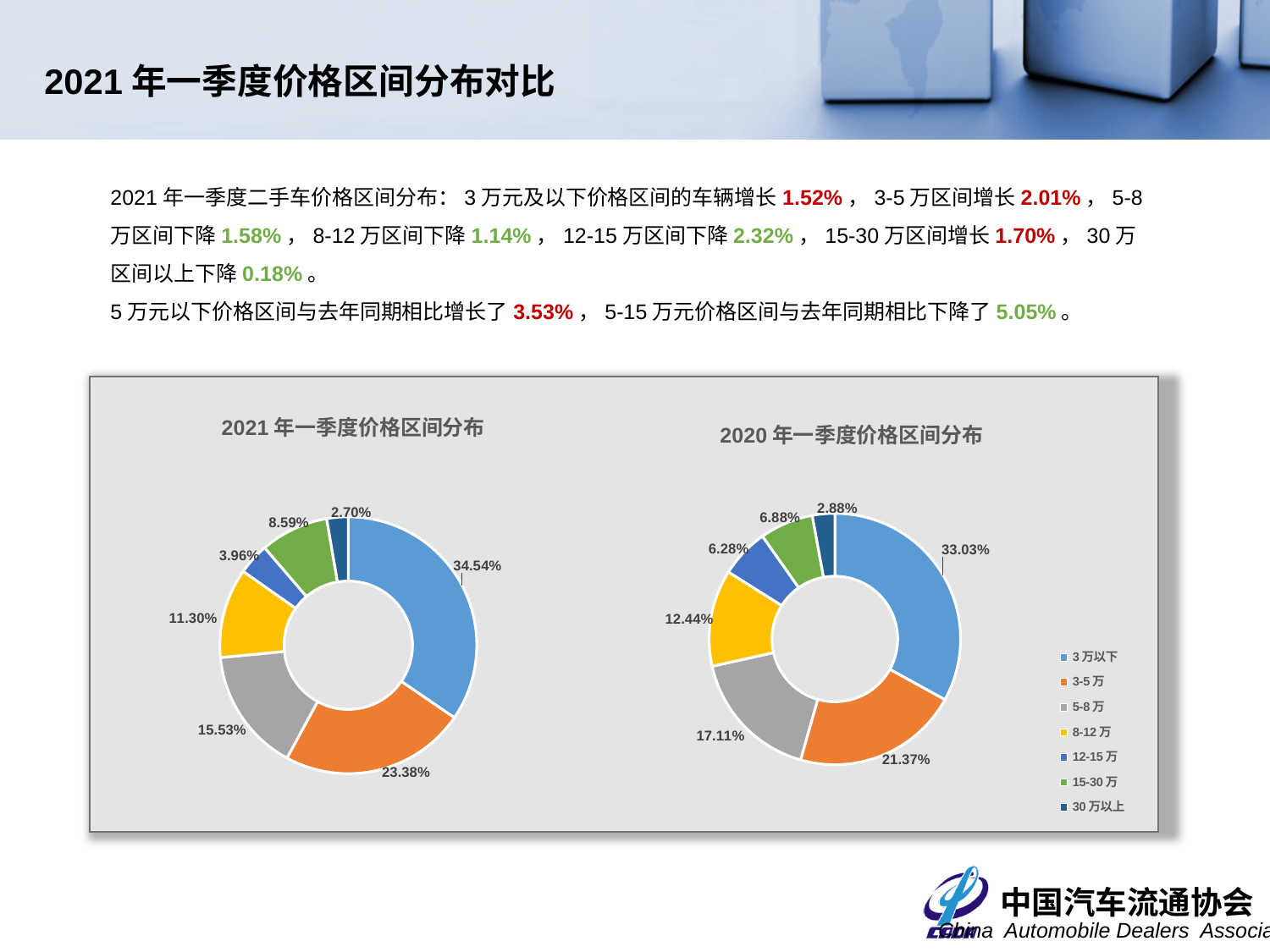

2021年一季度价格区间分布对比
2021年一季度二手车价格区间分布：3万元及以下价格区间的车辆增长1.52%，3-5万区间增长2.01%，5-8万区间下降1.58%，8-12万区间下降1.14%，12-15万区间下降2.32%，15-30万区间增长1.70%，30万区间以上下降0.18%。
5万元以下价格区间与去年同期相比增长了3.53%，5-15万元价格区间与去年同期相比下降了5.05%。

### Chart: 2020年一季度价格区间分布

| Category |  |
|---|---|
| 3万以下 | 0.33028346882366105 |
| 3-5万 | 0.21370171976318014 |
| 5-8万 | 0.17112471988815872 |
| 8-12万 | 0.12440889498603437 |
| 12-15万 | 0.06284096622962922 |
| 15-30万 | 0.06884284381457831 |
| 30万以上 | 0.028797386494758166 |

### Chart: 2021年一季度价格区间分布

| Category |  |
|---|---|
| 3万以下 | 0.3454433241335312 |
| 3-5万 | 0.23382291074342723 |
| 5-8万 | 0.15531022749862466 |
| 8-12万 | 0.11296108807308064 |
| 12-15万 | 0.03962849442233102 |
| 15-30万 | 0.08585403288813688 |
| 30万以上 | 0.026979922240868388 |